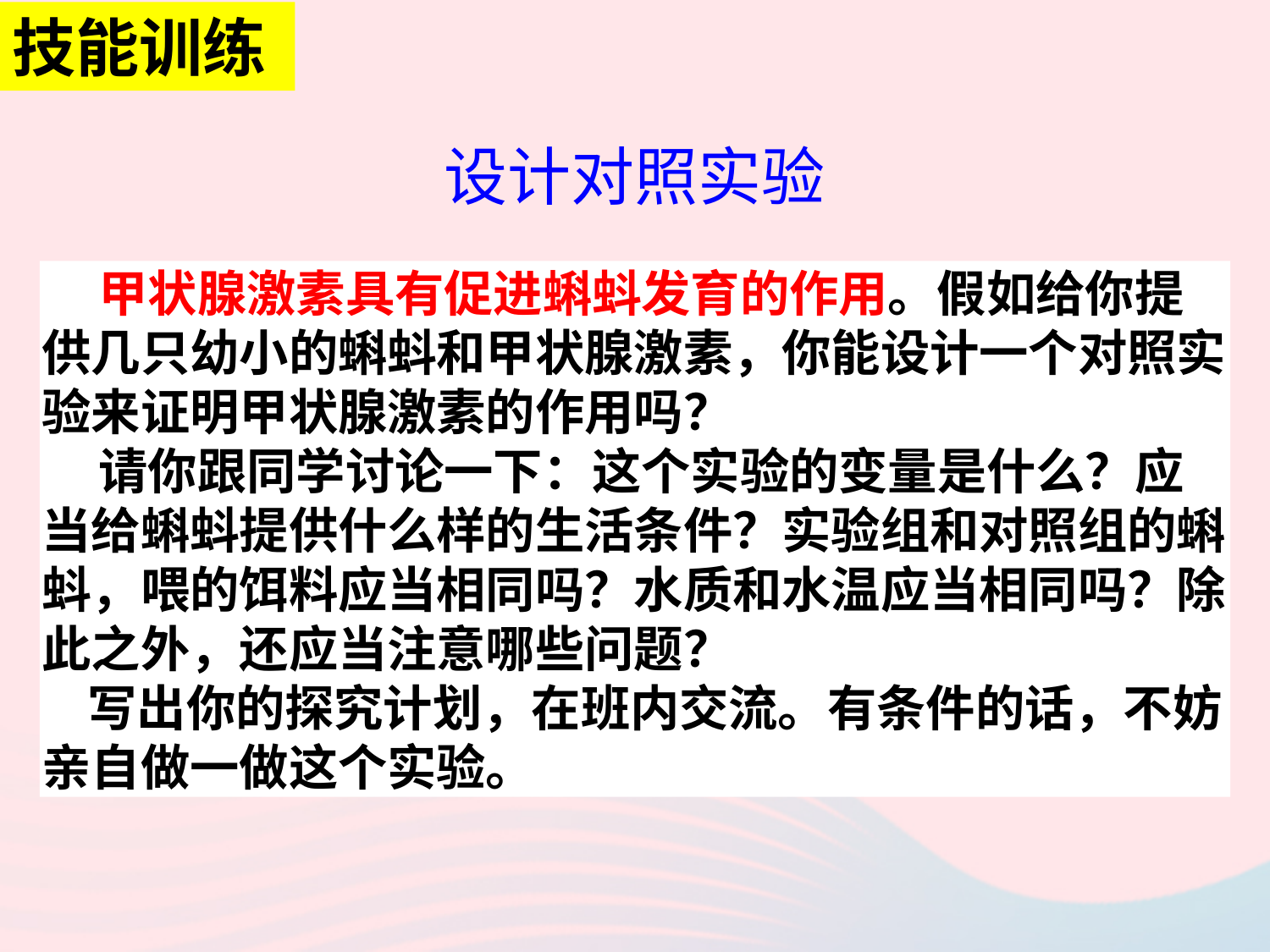

技能训练
设计对照实验
    甲状腺激素具有促进蝌蚪发育的作用。假如给你提供几只幼小的蝌蚪和甲状腺激素，你能设计一个对照实验来证明甲状腺激素的作用吗？
    请你跟同学讨论一下：这个实验的变量是什么？应当给蝌蚪提供什么样的生活条件？实验组和对照组的蝌蚪，喂的饵料应当相同吗？水质和水温应当相同吗？除此之外，还应当注意哪些问题？
   写出你的探究计划，在班内交流。有条件的话，不妨亲自做一做这个实验。